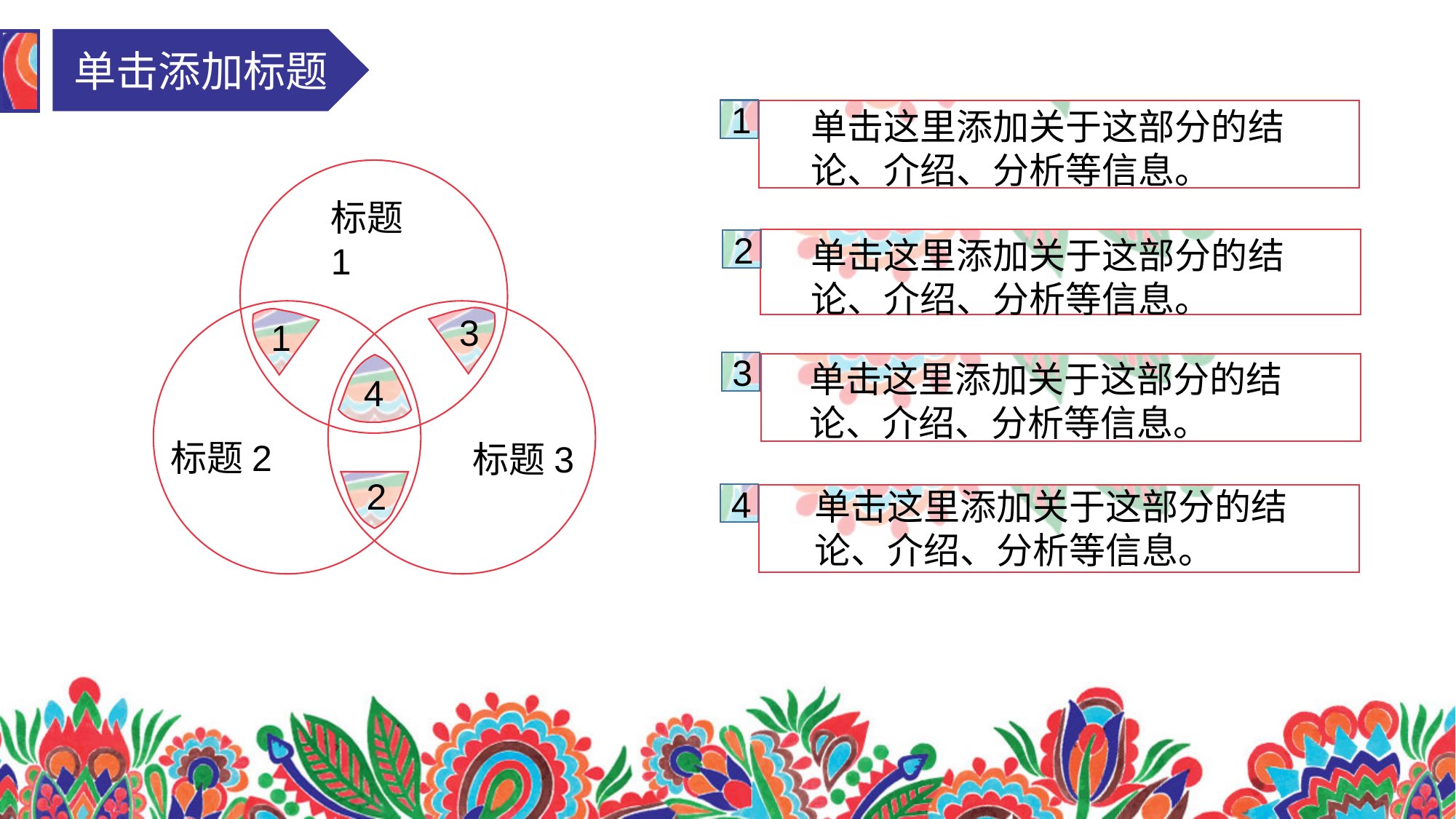

单击添加标题

单击这里添加关于这部分的结论、介绍、分析等信息。
1

标题1
单击这里添加关于这部分的结论、介绍、分析等信息。

2

3
1
单击这里添加关于这部分的结论、介绍、分析等信息。
3

4
标题2
标题3
2

单击这里添加关于这部分的结论、介绍、分析等信息。
4